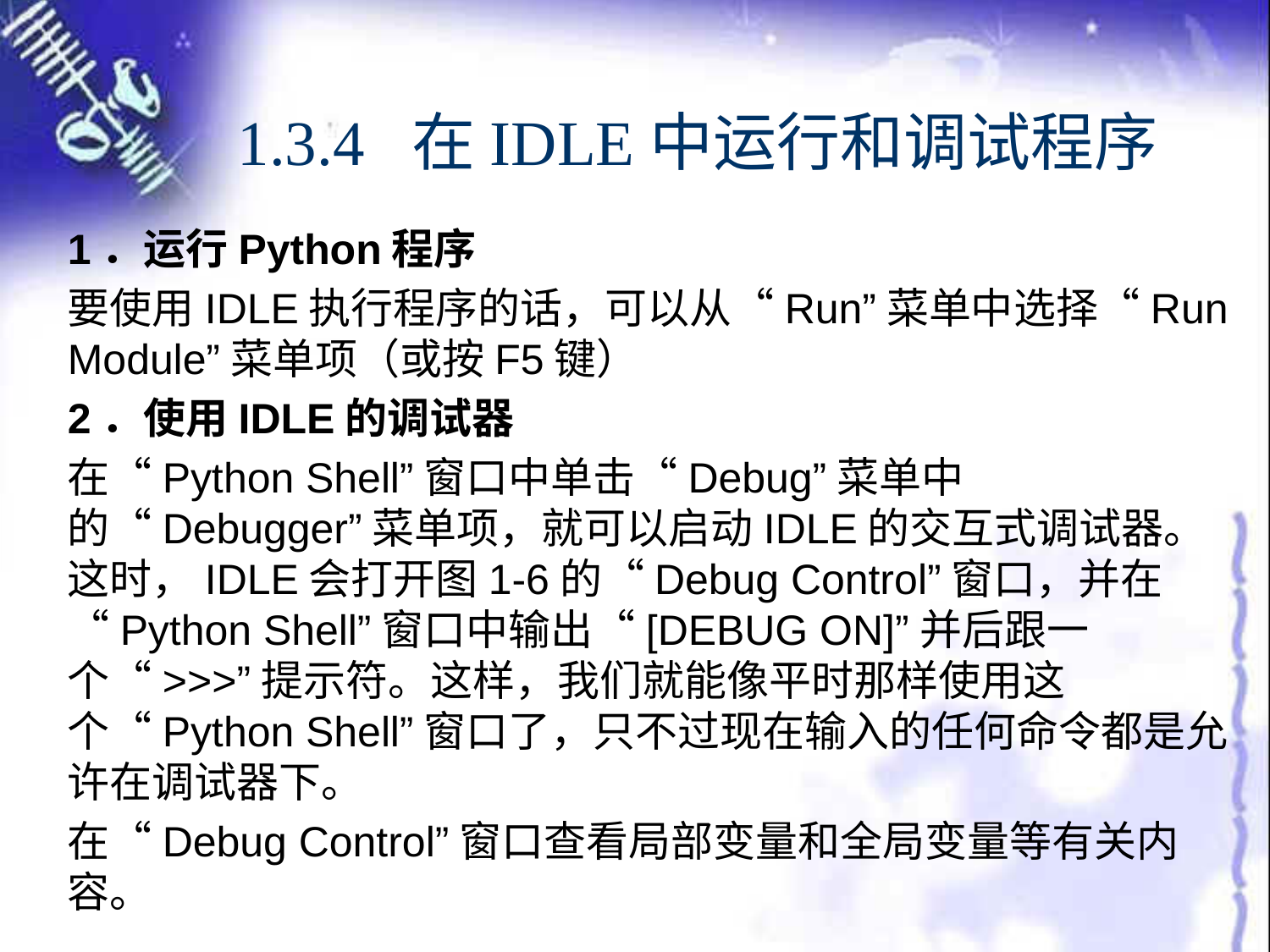

# 1.3.4  在IDLE中运行和调试程序
1．运行Python程序
要使用IDLE执行程序的话，可以从“Run”菜单中选择“Run Module”菜单项（或按F5键）
2．使用IDLE的调试器
在“Python Shell”窗口中单击“Debug”菜单中的“Debugger”菜单项，就可以启动IDLE的交互式调试器。这时，IDLE会打开图1-6的“Debug Control”窗口，并在“Python Shell”窗口中输出“[DEBUG ON]”并后跟一个“>>>”提示符。这样，我们就能像平时那样使用这个“Python Shell”窗口了，只不过现在输入的任何命令都是允许在调试器下。
在“Debug Control”窗口查看局部变量和全局变量等有关内容。